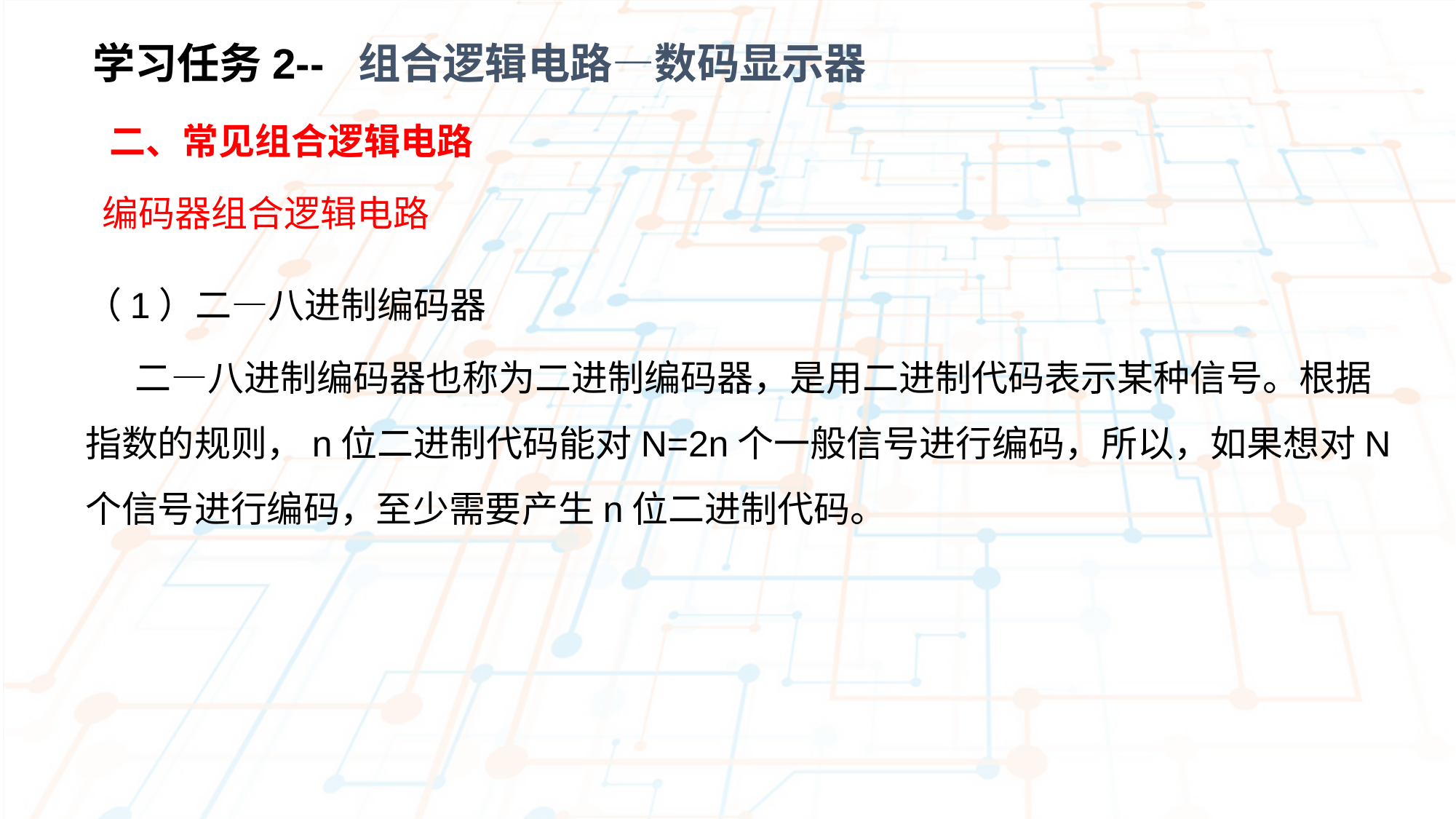

学习任务2--  组合逻辑电路—数码显示器
 二、常见组合逻辑电路

编码器组合逻辑电路
（1）二—八进制编码器
     二—八进制编码器也称为二进制编码器，是用二进制代码表示某种信号。根据指数的规则，n位二进制代码能对N=2n个一般信号进行编码，所以，如果想对N 个信号进行编码，至少需要产生n位二进制代码。